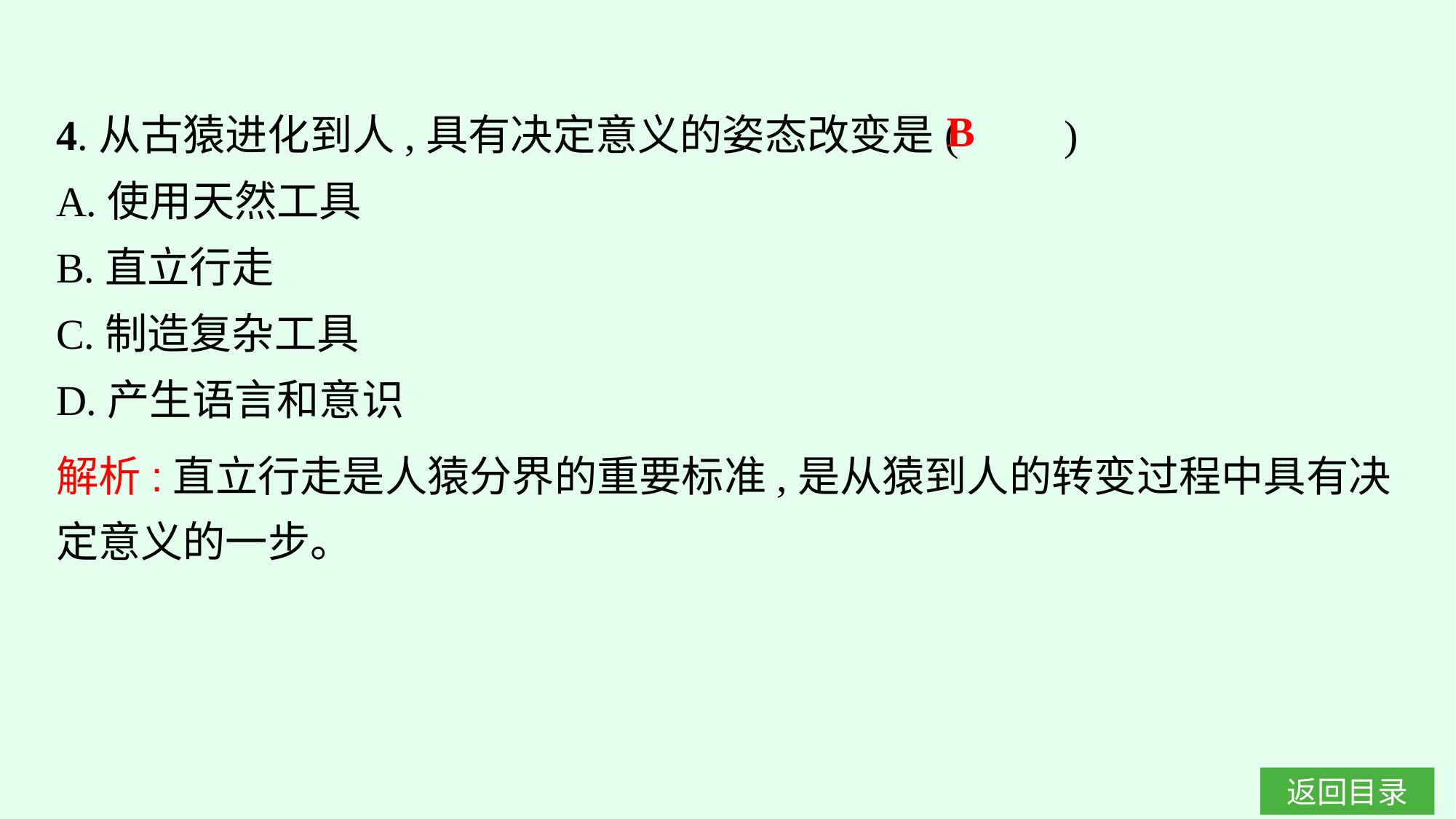

4.从古猿进化到人,具有决定意义的姿态改变是(　　)
A.使用天然工具
B.直立行走
C.制造复杂工具
D.产生语言和意识
B
解析:直立行走是人猿分界的重要标准,是从猿到人的转变过程中具有决定意义的一步。